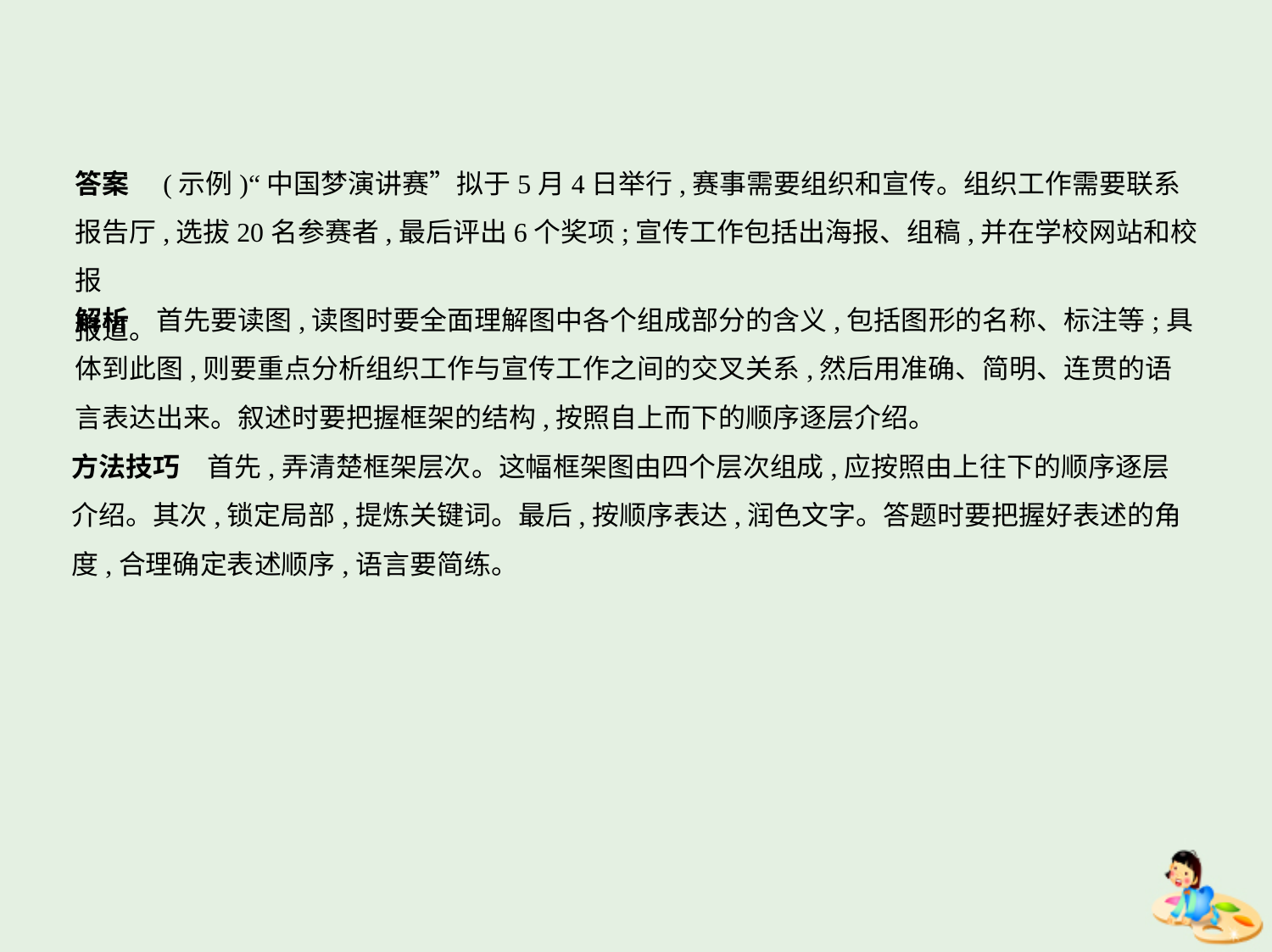

答案　(示例)“中国梦演讲赛”拟于5月4日举行,赛事需要组织和宣传。组织工作需要联系
报告厅,选拔20名参赛者,最后评出6个奖项;宣传工作包括出海报、组稿,并在学校网站和校报
报道。
解析　首先要读图,读图时要全面理解图中各个组成部分的含义,包括图形的名称、标注等;具
体到此图,则要重点分析组织工作与宣传工作之间的交叉关系,然后用准确、简明、连贯的语
言表达出来。叙述时要把握框架的结构,按照自上而下的顺序逐层介绍。
方法技巧　首先,弄清楚框架层次。这幅框架图由四个层次组成,应按照由上往下的顺序逐层
介绍。其次,锁定局部,提炼关键词。最后,按顺序表达,润色文字。答题时要把握好表述的角
度,合理确定表述顺序,语言要简练。